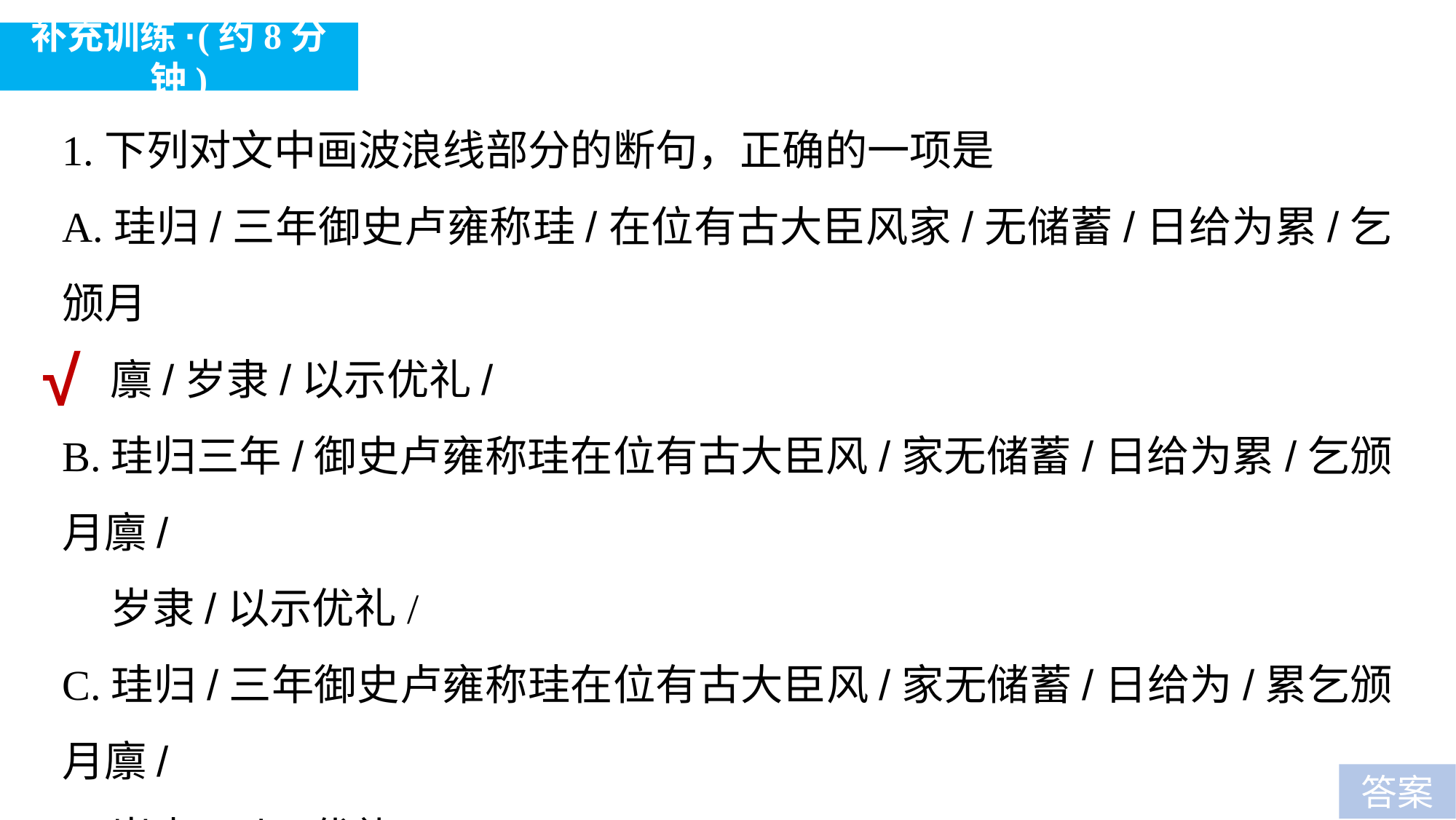

补充训练·(约8分钟)
1.下列对文中画波浪线部分的断句，正确的一项是
A.珪归/三年御史卢雍称珪/在位有古大臣风家/无储蓄/日给为累/乞颁月
    廪/岁隶/以示优礼/
B.珪归三年/御史卢雍称珪在位有古大臣风/家无储蓄/日给为累/乞颁月廪/
    岁隶/以示优礼/
C.珪归/三年御史卢雍称珪在位有古大臣风/家无储蓄/日给为/累乞颁月廪/
    岁隶/以示优礼/
D.珪归三年/御史卢雍称珪在位有古大臣风家/无储蓄/日给为/累乞颁月廪
    /岁隶/以示优礼/
√
答案